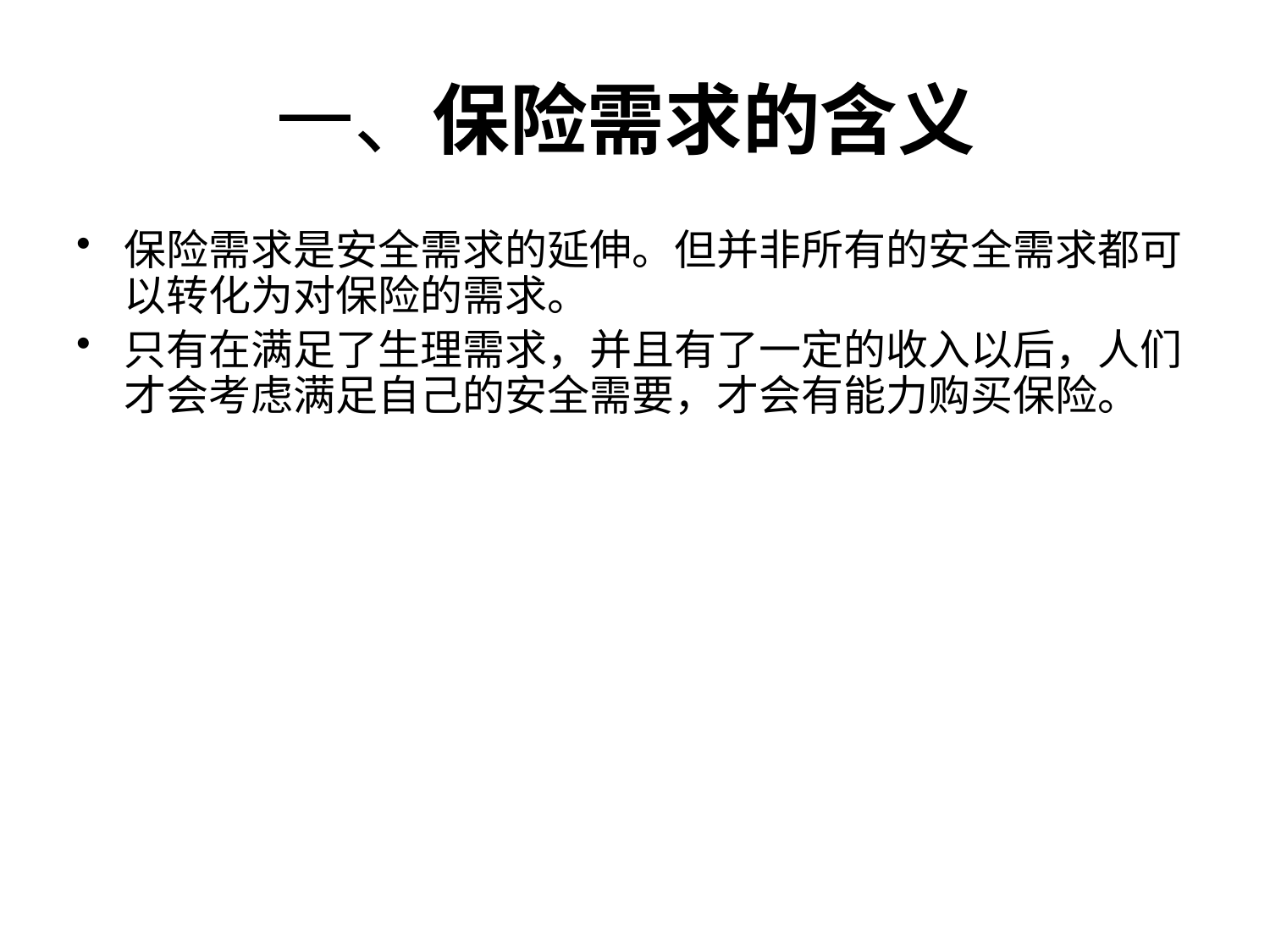

# 一、保险需求的含义
保险需求是安全需求的延伸。但并非所有的安全需求都可以转化为对保险的需求。
只有在满足了生理需求，并且有了一定的收入以后，人们才会考虑满足自己的安全需要，才会有能力购买保险。